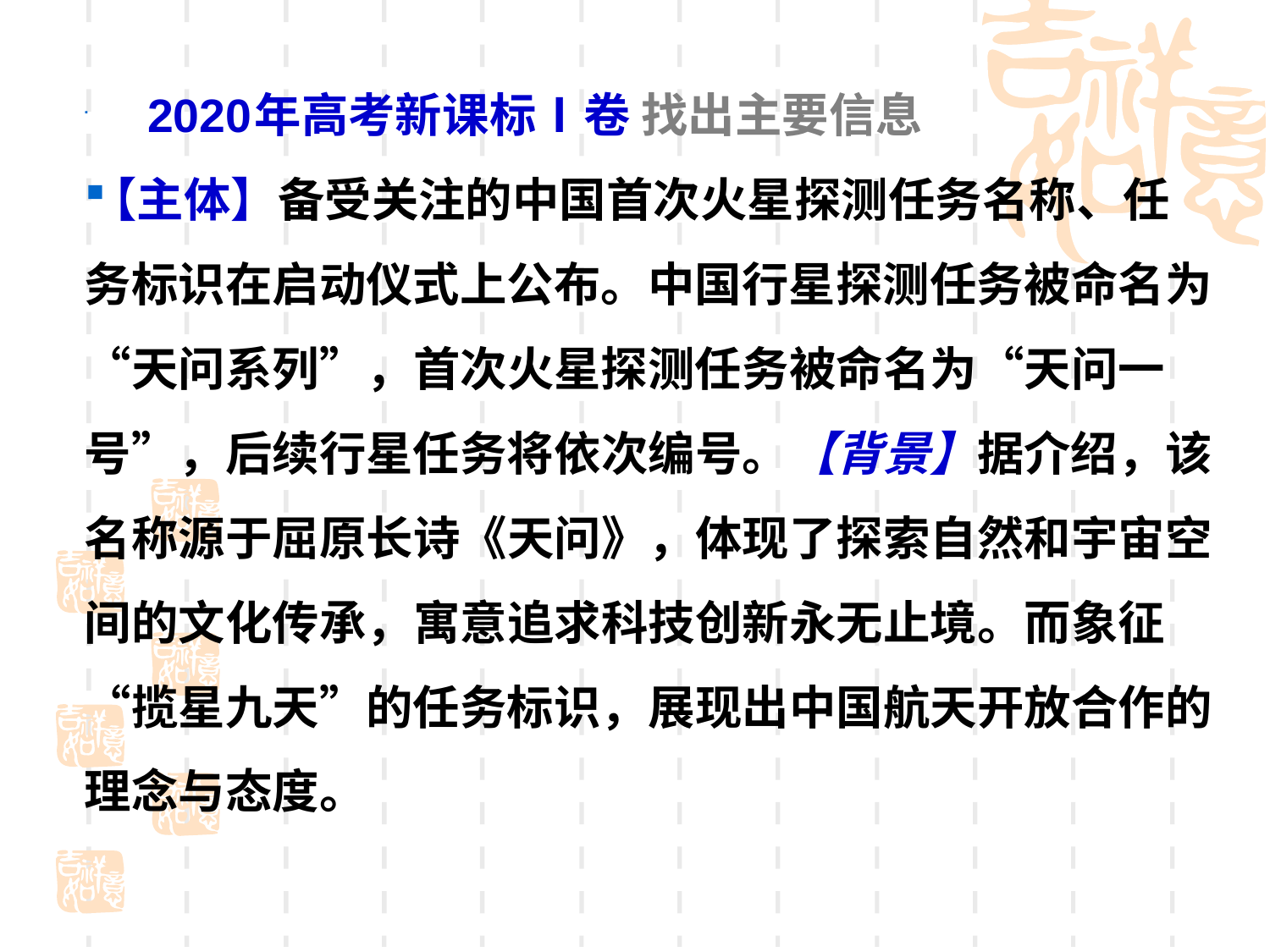

2020年高考新课标Ⅰ卷 找出主要信息
【主体】备受关注的中国首次火星探测任务名称、任务标识在启动仪式上公布。中国行星探测任务被命名为“天问系列”，首次火星探测任务被命名为“天问一号”，后续行星任务将依次编号。【背景】据介绍，该名称源于屈原长诗《天问》，体现了探索自然和宇宙空间的文化传承，寓意追求科技创新永无止境。而象征“揽星九天”的任务标识，展现出中国航天开放合作的理念与态度。